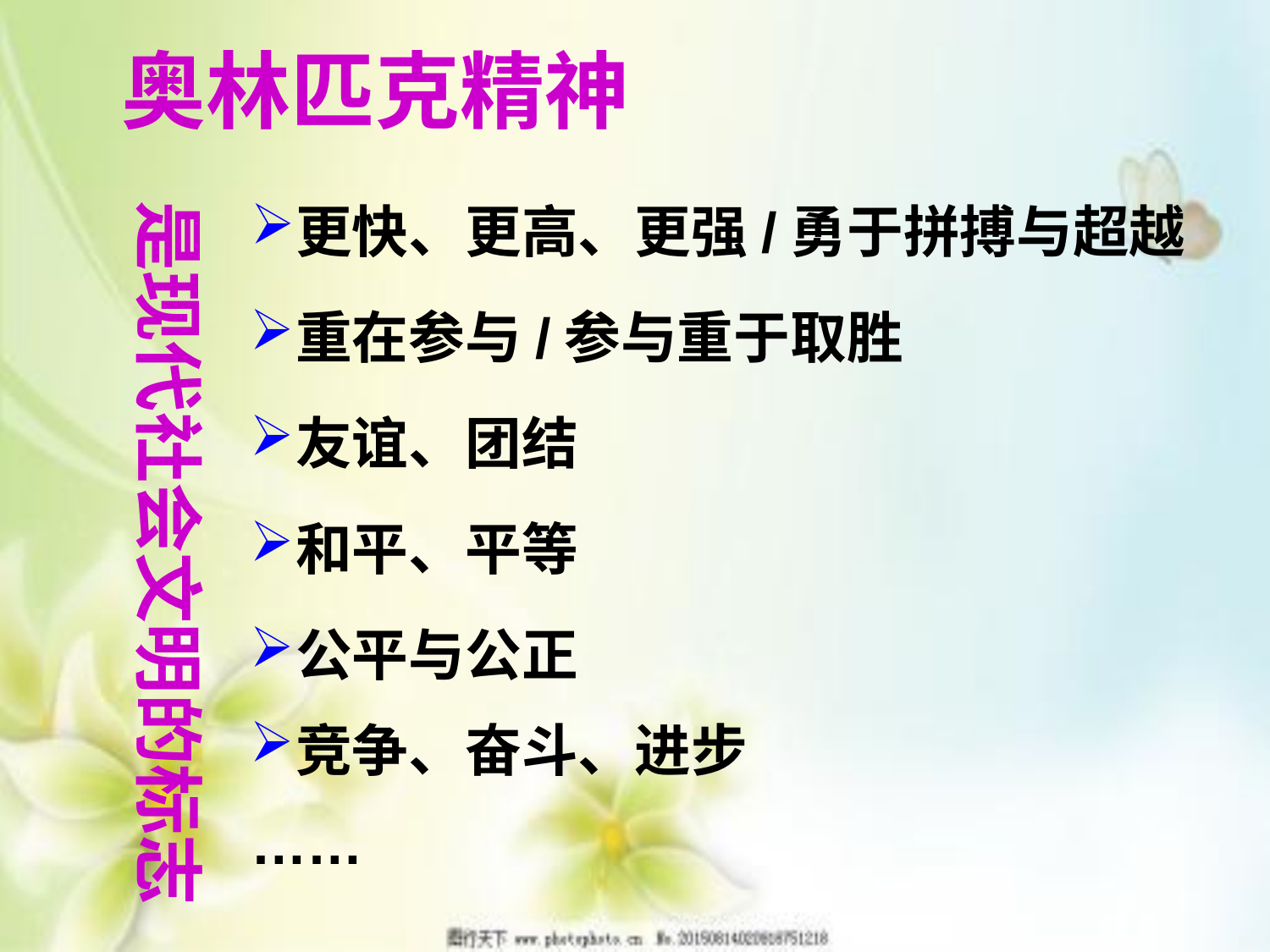

奥林匹克精神
是现代社会文明的标志
更快、更高、更强/勇于拼搏与超越
重在参与/参与重于取胜
友谊、团结
和平、平等
公平与公正
竞争、奋斗、进步
……